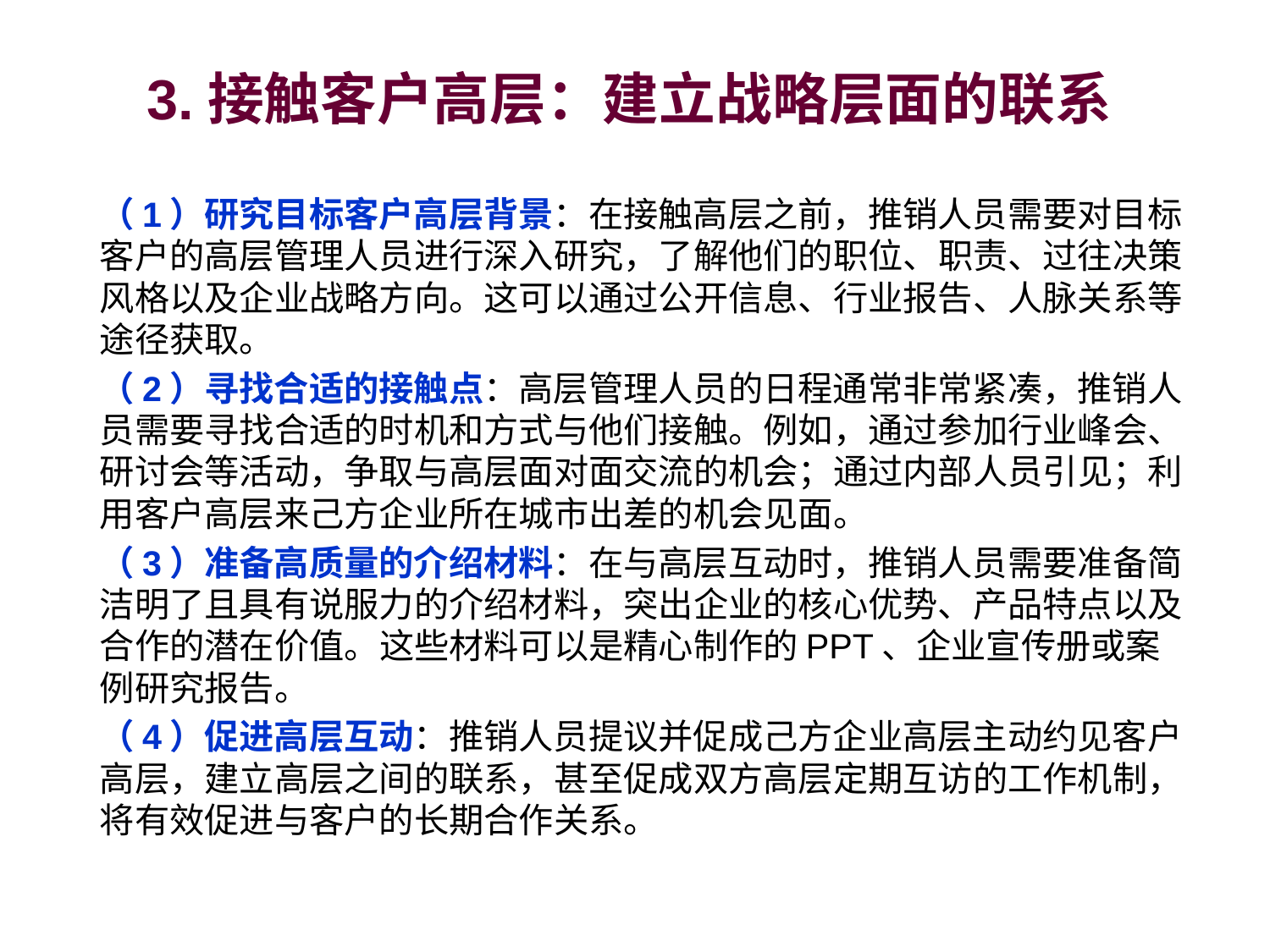

# 3.接触客户高层：建立战略层面的联系
（1）研究目标客户高层背景：在接触高层之前，推销人员需要对目标客户的高层管理人员进行深入研究，了解他们的职位、职责、过往决策风格以及企业战略方向。这可以通过公开信息、行业报告、人脉关系等途径获取。
（2）寻找合适的接触点：高层管理人员的日程通常非常紧凑，推销人员需要寻找合适的时机和方式与他们接触。例如，通过参加行业峰会、研讨会等活动，争取与高层面对面交流的机会；通过内部人员引见；利用客户高层来己方企业所在城市出差的机会见面。
（3）准备高质量的介绍材料：在与高层互动时，推销人员需要准备简洁明了且具有说服力的介绍材料，突出企业的核心优势、产品特点以及合作的潜在价值。这些材料可以是精心制作的PPT、企业宣传册或案例研究报告。
（4）促进高层互动：推销人员提议并促成己方企业高层主动约见客户高层，建立高层之间的联系，甚至促成双方高层定期互访的工作机制，将有效促进与客户的长期合作关系。